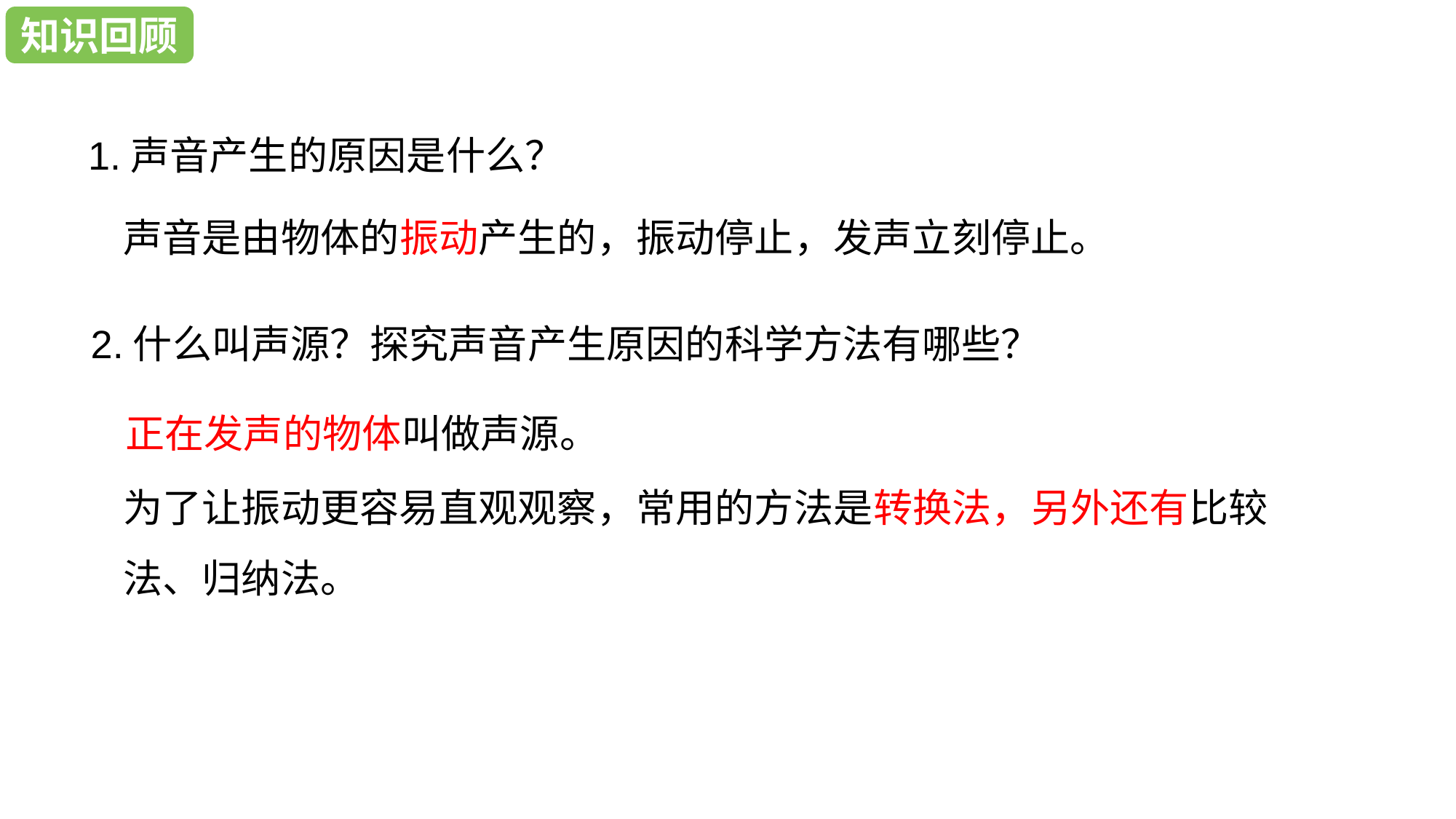

学习目标
知识回顾
1.声音产生的原因是什么？
声音是由物体的振动产生的，振动停止，发声立刻停止。
2.什么叫声源？探究声音产生原因的科学方法有哪些？
正在发声的物体叫做声源。
为了让振动更容易直观观察，常用的方法是转换法，另外还有比较法、归纳法。